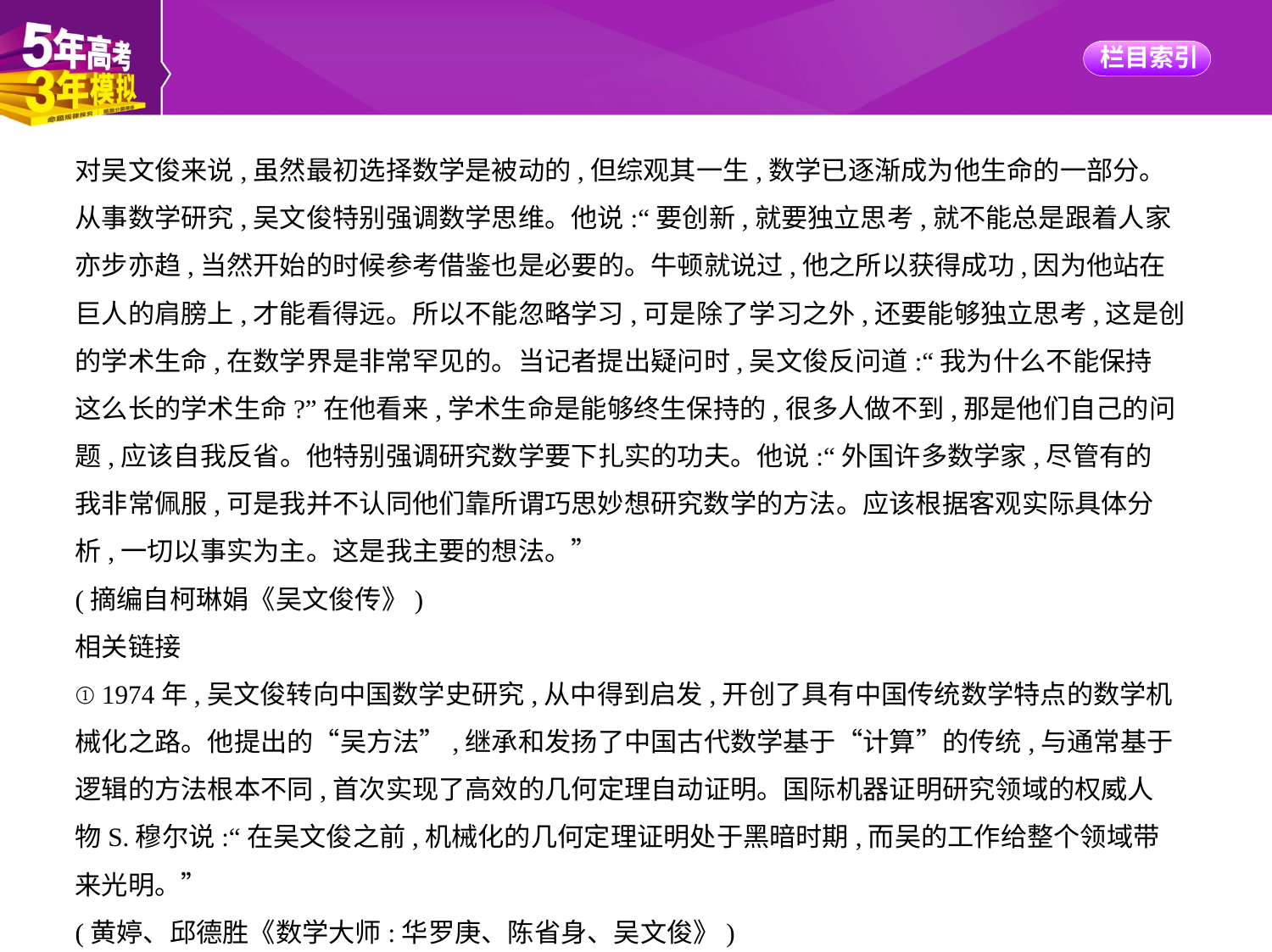

对吴文俊来说,虽然最初选择数学是被动的,但综观其一生,数学已逐渐成为他生命的一部分。
从事数学研究,吴文俊特别强调数学思维。他说:“要创新,就要独立思考,就不能总是跟着人家
亦步亦趋,当然开始的时候参考借鉴也是必要的。牛顿就说过,他之所以获得成功,因为他站在
巨人的肩膀上,才能看得远。所以不能忽略学习,可是除了学习之外,还要能够独立思考,这是创
的学术生命,在数学界是非常罕见的。当记者提出疑问时,吴文俊反问道:“我为什么不能保持
这么长的学术生命?”在他看来,学术生命是能够终生保持的,很多人做不到,那是他们自己的问
题,应该自我反省。他特别强调研究数学要下扎实的功夫。他说:“外国许多数学家,尽管有的
我非常佩服,可是我并不认同他们靠所谓巧思妙想研究数学的方法。应该根据客观实际具体分
析,一切以事实为主。这是我主要的想法。”
(摘编自柯琳娟《吴文俊传》)
相关链接
①1974年,吴文俊转向中国数学史研究,从中得到启发,开创了具有中国传统数学特点的数学机
械化之路。他提出的“吴方法”,继承和发扬了中国古代数学基于“计算”的传统,与通常基于
逻辑的方法根本不同,首次实现了高效的几何定理自动证明。国际机器证明研究领域的权威人
物S.穆尔说:“在吴文俊之前,机械化的几何定理证明处于黑暗时期,而吴的工作给整个领域带
来光明。”
(黄婷、邱德胜《数学大师:华罗庚、陈省身、吴文俊》)